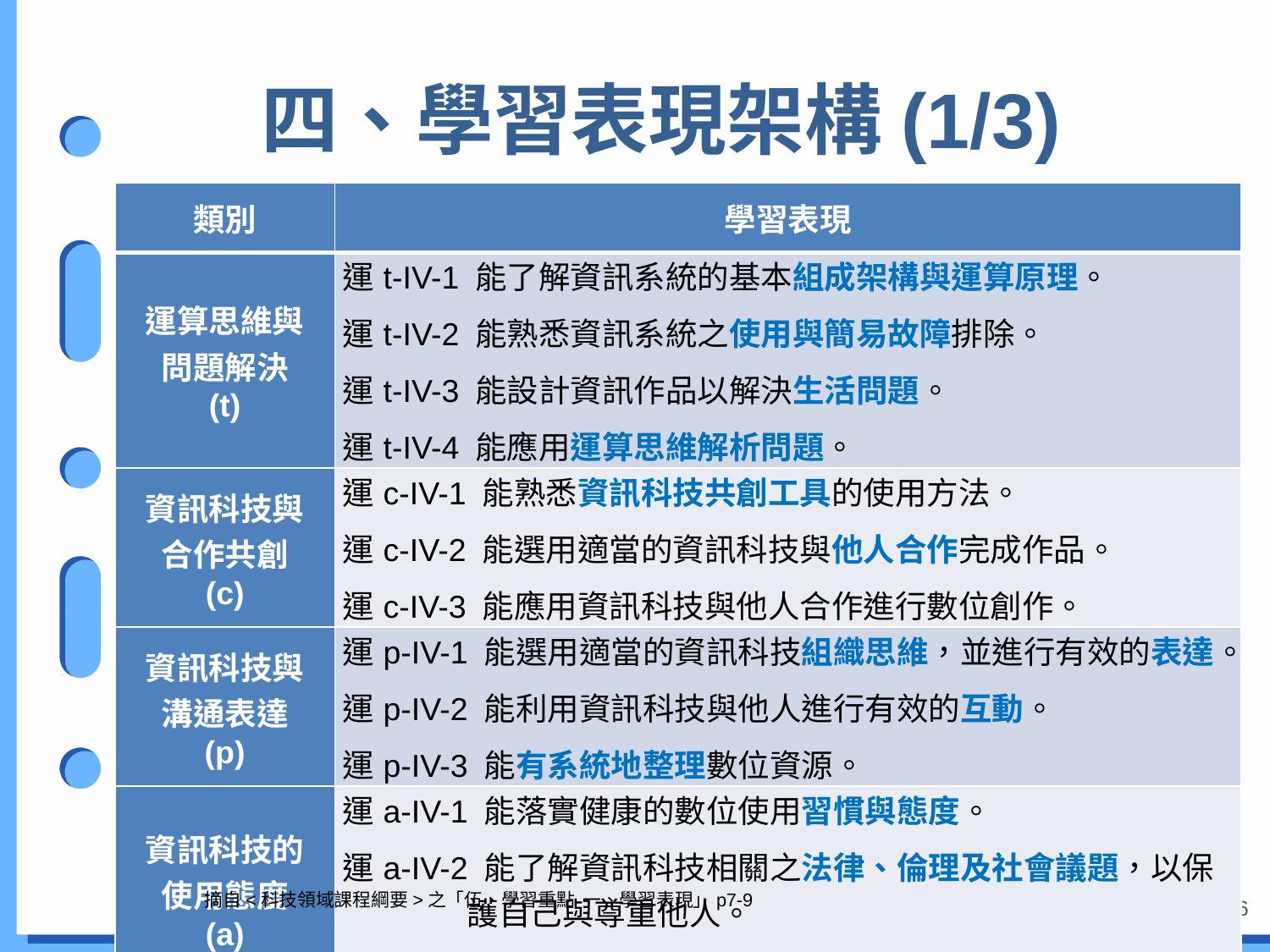

# 四、學習表現架構(1/3)
| 類別 | 學習表現 |
| --- | --- |
| 運算思維與 問題解決 (t) | 運t-IV-1 能了解資訊系統的基本組成架構與運算原理。 運t-IV-2 能熟悉資訊系統之使用與簡易故障排除。 運t-IV-3 能設計資訊作品以解決生活問題。 運t-IV-4 能應用運算思維解析問題。 |
| 資訊科技與 合作共創 (c) | 運c-IV-1 能熟悉資訊科技共創工具的使用方法。 運c-IV-2 能選用適當的資訊科技與他人合作完成作品。 運c-IV-3 能應用資訊科技與他人合作進行數位創作。 |
| 資訊科技與 溝通表達 (p) | 運p-IV-1 能選用適當的資訊科技組織思維，並進行有效的表達。 運p-IV-2 能利用資訊科技與他人進行有效的互動。 運p-IV-3 能有系統地整理數位資源。 |
| 資訊科技的 使用態度 (a) | 運a-IV-1 能落實健康的數位使用習慣與態度。 運a-IV-2 能了解資訊科技相關之法律、倫理及社會議題，以保護自己與尊重他人。 運a-IV-3 能具備探索資訊科技之興趣，不受性別限制。 |
摘自<科技領域課程綱要>之「伍、學習重點  一、學習表現」p7-9
36